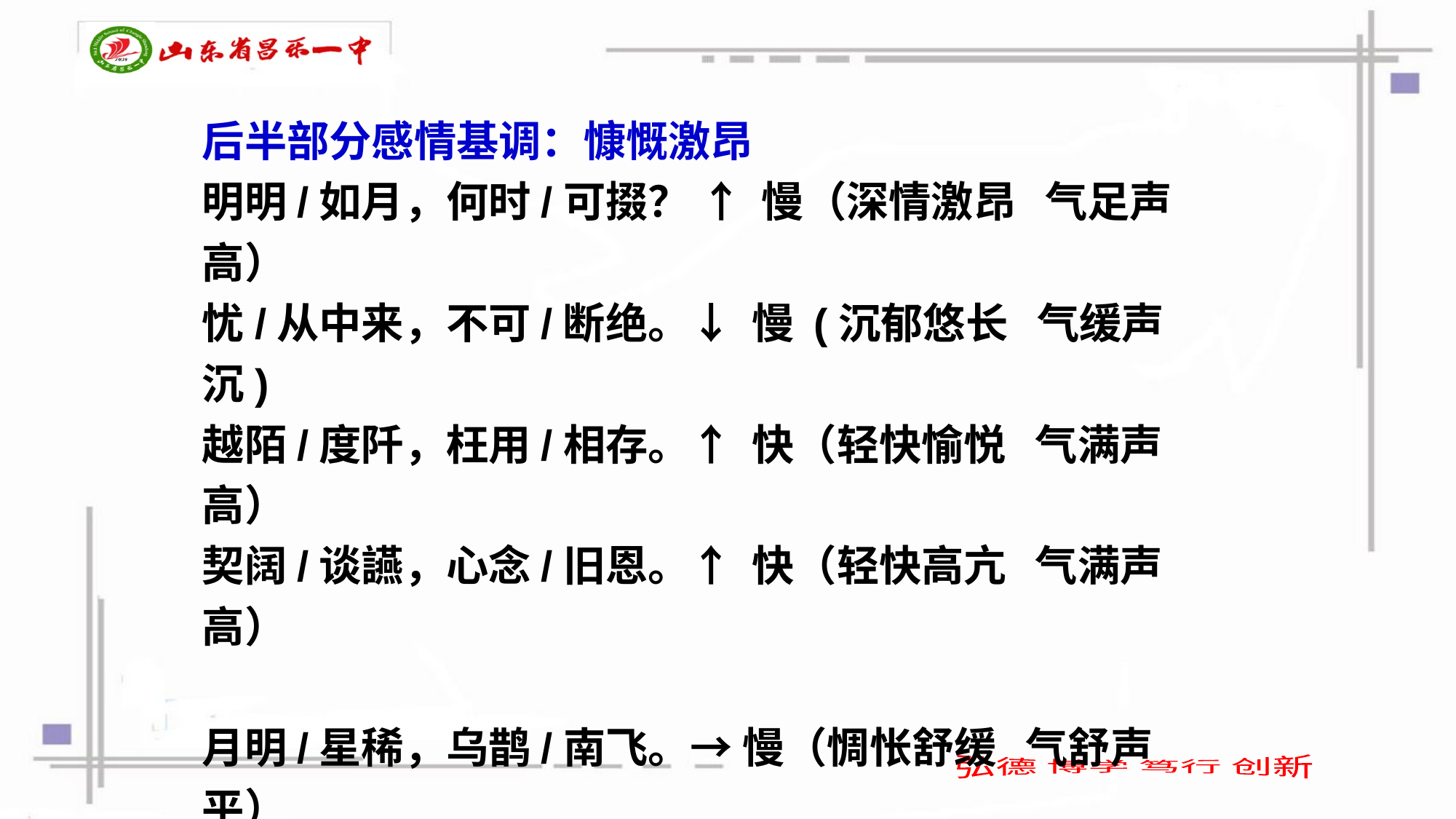

后半部分感情基调：慷慨激昂
明明/如月，何时/可掇？ ↑  慢（深情激昂   气足声高）
忧/从中来，不可/断绝。↓  慢 (沉郁悠长   气缓声沉)
越陌/度阡，枉用/相存。↑  快（轻快愉悦   气满声高）
契阔/谈讌，心念/旧恩。↑  快（轻快高亢   气满声高）

月明/星稀，乌鹊/南飞。→ 慢（惆怅舒缓   气舒声平）
绕树/三匝，何枝/可依？↑  快（急促高亢   气短声促）
山/不厌高，海/不厌深。↑  慢 （铿锵有力   气满声高）
周公/吐哺，天下/归心。↑  慢（慷慨激昂   气满声高)